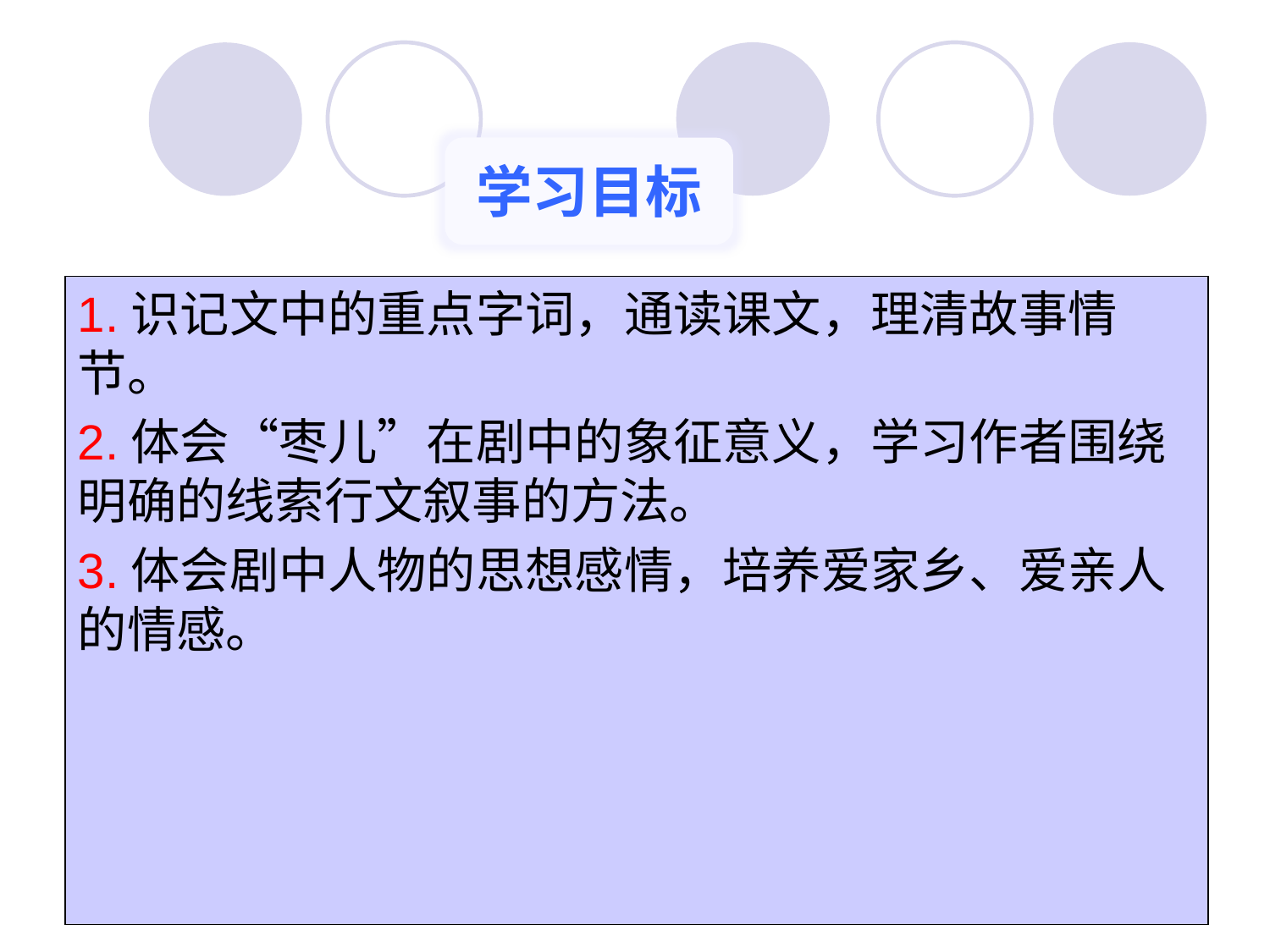

学习目标
1.识记文中的重点字词，通读课文，理清故事情节。
2.体会“枣儿”在剧中的象征意义，学习作者围绕明确的线索行文叙事的方法。
3.体会剧中人物的思想感情，培养爱家乡、爱亲人的情感。